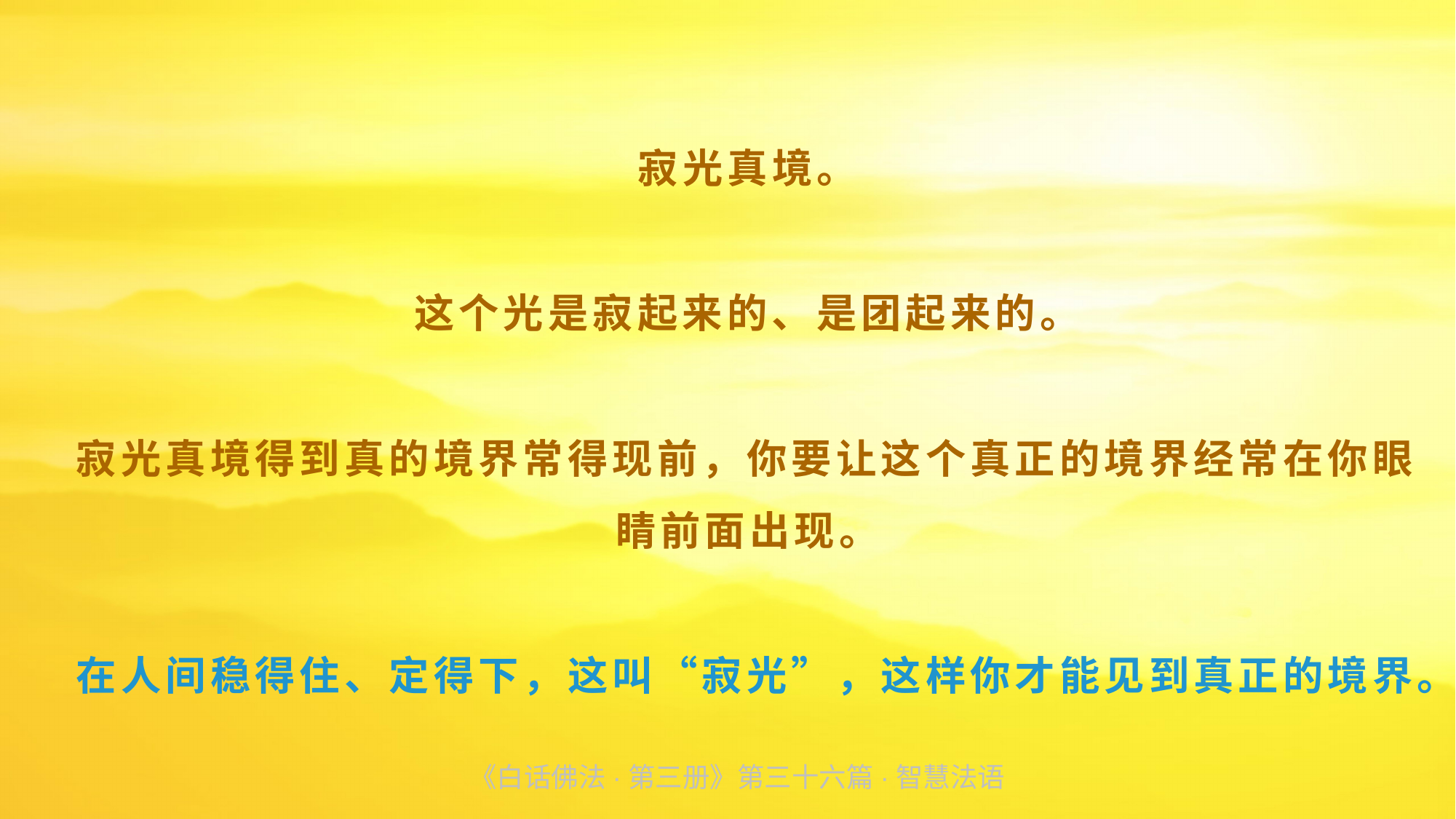

寂光真境。

这个光是寂起来的、是团起来的。

寂光真境得到真的境界常得现前，你要让这个真正的境界经常在你眼睛前面出现。

在人间稳得住、定得下，这叫“寂光”，这样你才能见到真正的境界。
  《白话佛法·第三册》第三十六篇·智慧法语